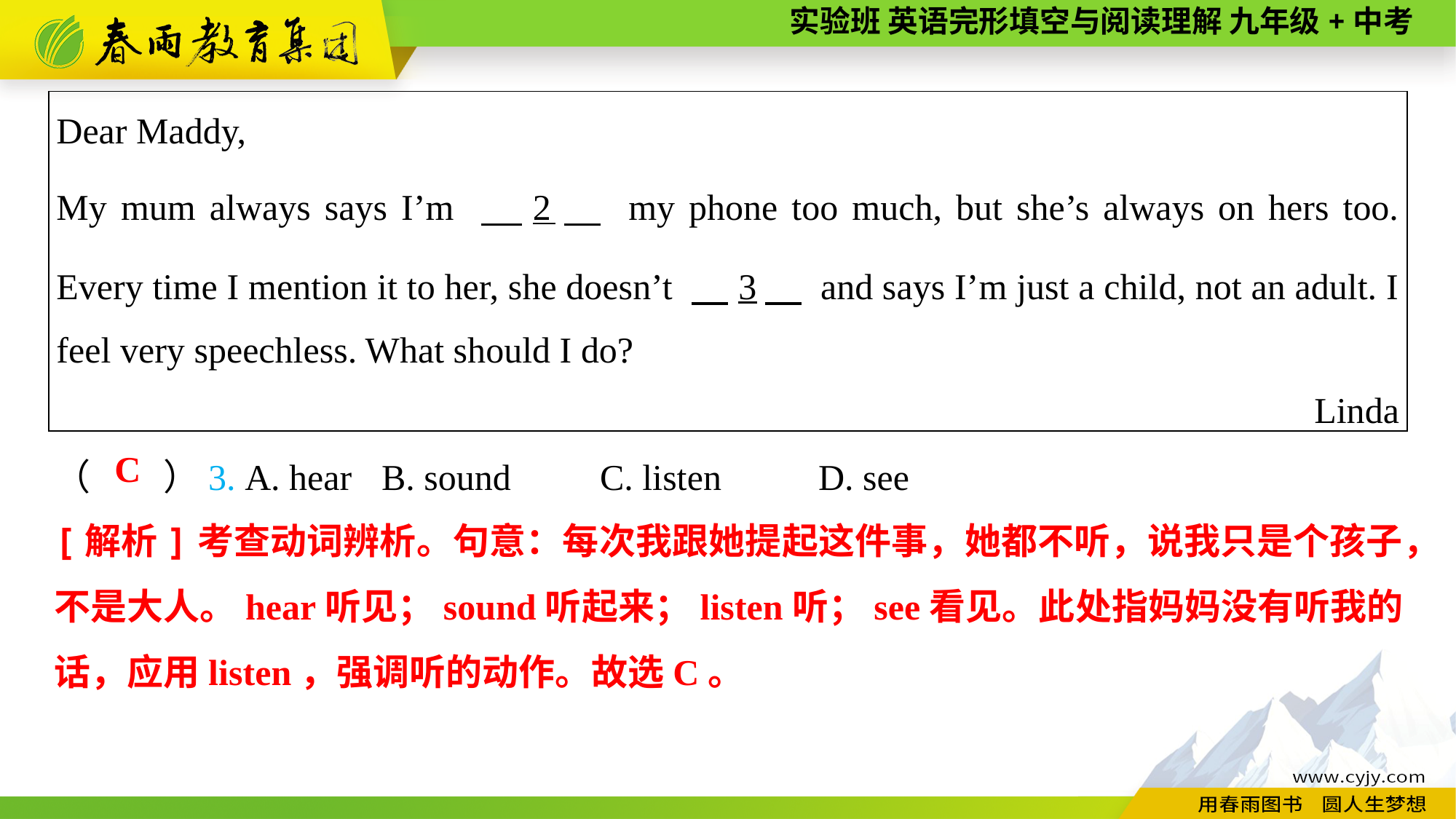

| Dear Maddy, My mum always says I’m 　2　 my phone too much, but she’s always on hers too. Every time I mention it to her, she doesn’t 　3　 and says I’m just a child, not an adult. I feel very speechless. What should I do? Linda |
| --- |
（　　）3. A. hear	B. sound	C. listen	D. see
C
[解析]考查动词辨析。句意：每次我跟她提起这件事，她都不听，说我只是个孩子，不是大人。hear听见；sound听起来；listen听；see看见。此处指妈妈没有听我的话，应用listen，强调听的动作。故选C。